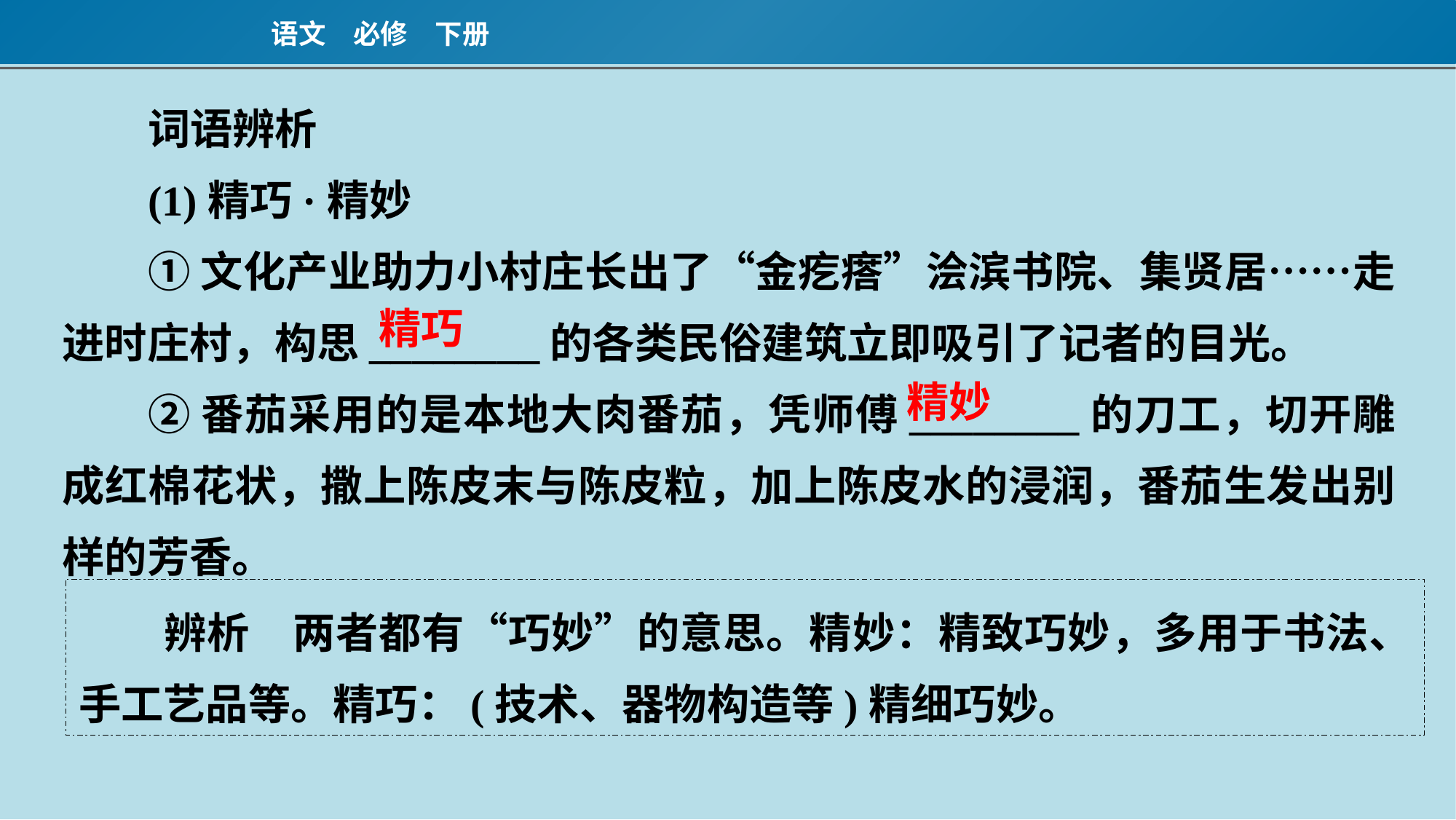

词语辨析
(1)精巧·精妙
①文化产业助力小村庄长出了“金疙瘩”浍滨书院、集贤居……走进时庄村，构思________的各类民俗建筑立即吸引了记者的目光。
②番茄采用的是本地大肉番茄，凭师傅________的刀工，切开雕成红棉花状，撒上陈皮末与陈皮粒，加上陈皮水的浸润，番茄生发出别样的芳香。
精巧
精妙
辨析　两者都有“巧妙”的意思。精妙：精致巧妙，多用于书法、手工艺品等。精巧：(技术、器物构造等)精细巧妙。